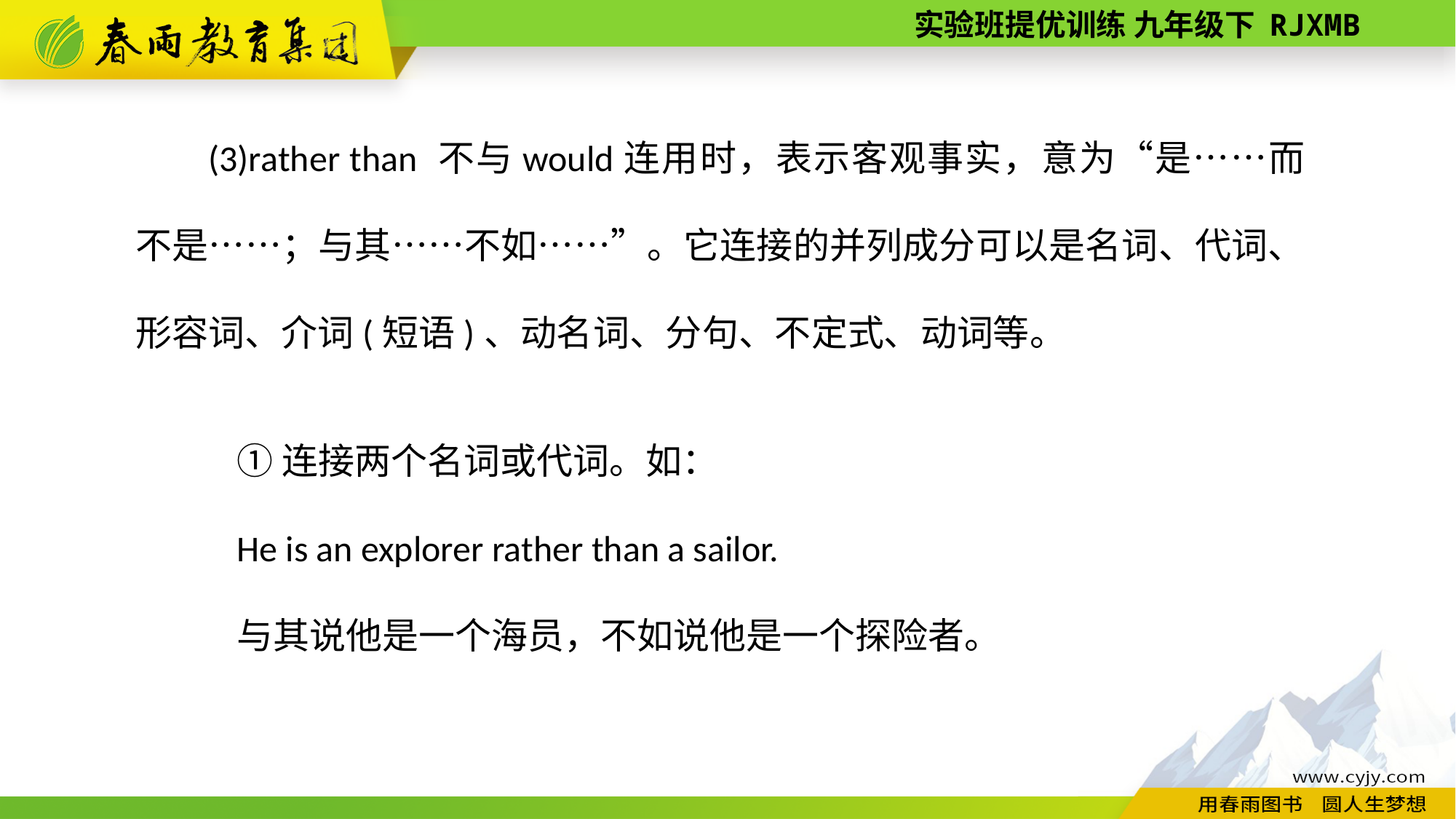

(3)rather than 不与would连用时，表示客观事实，意为“是……而不是……；与其……不如……”。它连接的并列成分可以是名词、代词、形容词、介词(短语)、动名词、分句、不定式、动词等。
①连接两个名词或代词。如：
He is an explorer rather than a sailor.
与其说他是一个海员，不如说他是一个探险者。